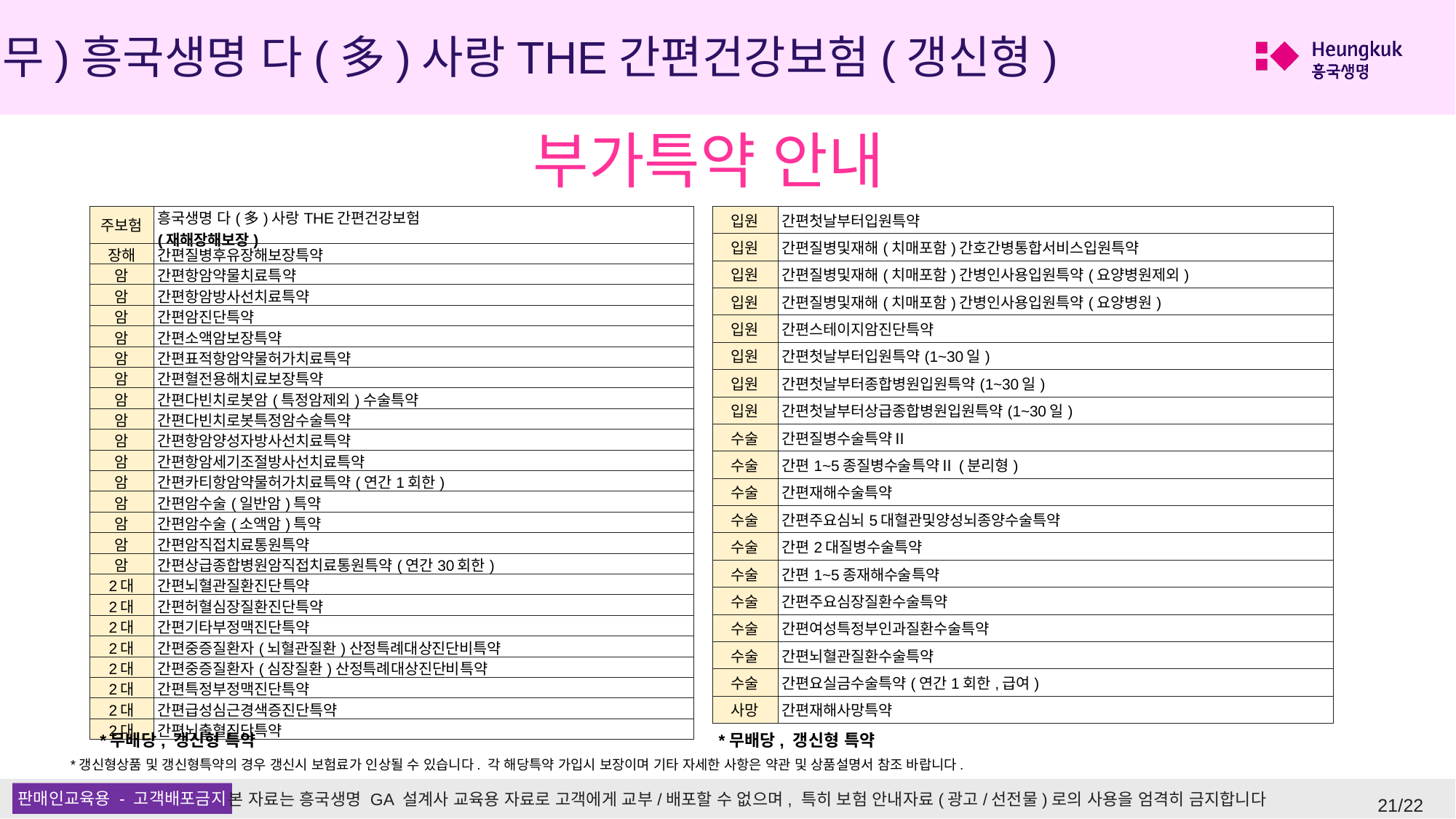

(무)흥국생명 다(多)사랑THE간편건강보험(갱신형)
부가특약 안내
| 주보험 | 흥국생명 다(多)사랑THE간편건강보험 (재해장해보장) |
| --- | --- |
| 장해 | 간편질병후유장해보장특약 |
| 암 | 간편항암약물치료특약 |
| 암 | 간편항암방사선치료특약 |
| 암 | 간편암진단특약 |
| 암 | 간편소액암보장특약 |
| 암 | 간편표적항암약물허가치료특약 |
| 암 | 간편혈전용해치료보장특약 |
| 암 | 간편다빈치로봇암(특정암제외)수술특약 |
| 암 | 간편다빈치로봇특정암수술특약 |
| 암 | 간편항암양성자방사선치료특약 |
| 암 | 간편항암세기조절방사선치료특약 |
| 암 | 간편카티항암약물허가치료특약(연간1회한) |
| 암 | 간편암수술(일반암)특약 |
| 암 | 간편암수술(소액암)특약 |
| 암 | 간편암직접치료통원특약 |
| 암 | 간편상급종합병원암직접치료통원특약(연간30회한) |
| 2대 | 간편뇌혈관질환진단특약 |
| 2대 | 간편허혈심장질환진단특약 |
| 2대 | 간편기타부정맥진단특약 |
| 2대 | 간편중증질환자(뇌혈관질환)산정특례대상진단비특약 |
| 2대 | 간편중증질환자(심장질환)산정특례대상진단비특약 |
| 2대 | 간편특정부정맥진단특약 |
| 2대 | 간편급성심근경색증진단특약 |
| 2대 | 간편뇌출혈진단특약 |
| 입원 | 간편첫날부터입원특약 |
| --- | --- |
| 입원 | 간편질병및재해(치매포함)간호간병통합서비스입원특약 |
| 입원 | 간편질병및재해(치매포함)간병인사용입원특약(요양병원제외) |
| 입원 | 간편질병및재해(치매포함)간병인사용입원특약(요양병원) |
| 입원 | 간편스테이지암진단특약 |
| 입원 | 간편첫날부터입원특약(1~30일) |
| 입원 | 간편첫날부터종합병원입원특약(1~30일) |
| 입원 | 간편첫날부터상급종합병원입원특약(1~30일) |
| 수술 | 간편질병수술특약Ⅱ |
| 수술 | 간편1~5종질병수술특약Ⅱ(분리형) |
| 수술 | 간편재해수술특약 |
| 수술 | 간편주요심뇌5대혈관및양성뇌종양수술특약 |
| 수술 | 간편2대질병수술특약 |
| 수술 | 간편1~5종재해수술특약 |
| 수술 | 간편주요심장질환수술특약 |
| 수술 | 간편여성특정부인과질환수술특약 |
| 수술 | 간편뇌혈관질환수술특약 |
| 수술 | 간편요실금수술특약(연간1회한,급여) |
| 사망 | 간편재해사망특약 |
*무배당, 갱신형 특약
*무배당, 갱신형 특약
*갱신형상품 및 갱신형특약의 경우 갱신시 보험료가 인상될 수 있습니다. 각 해당특약 가입시 보장이며 기타 자세한 사항은 약관 및 상품설명서 참조 바랍니다.
21/22